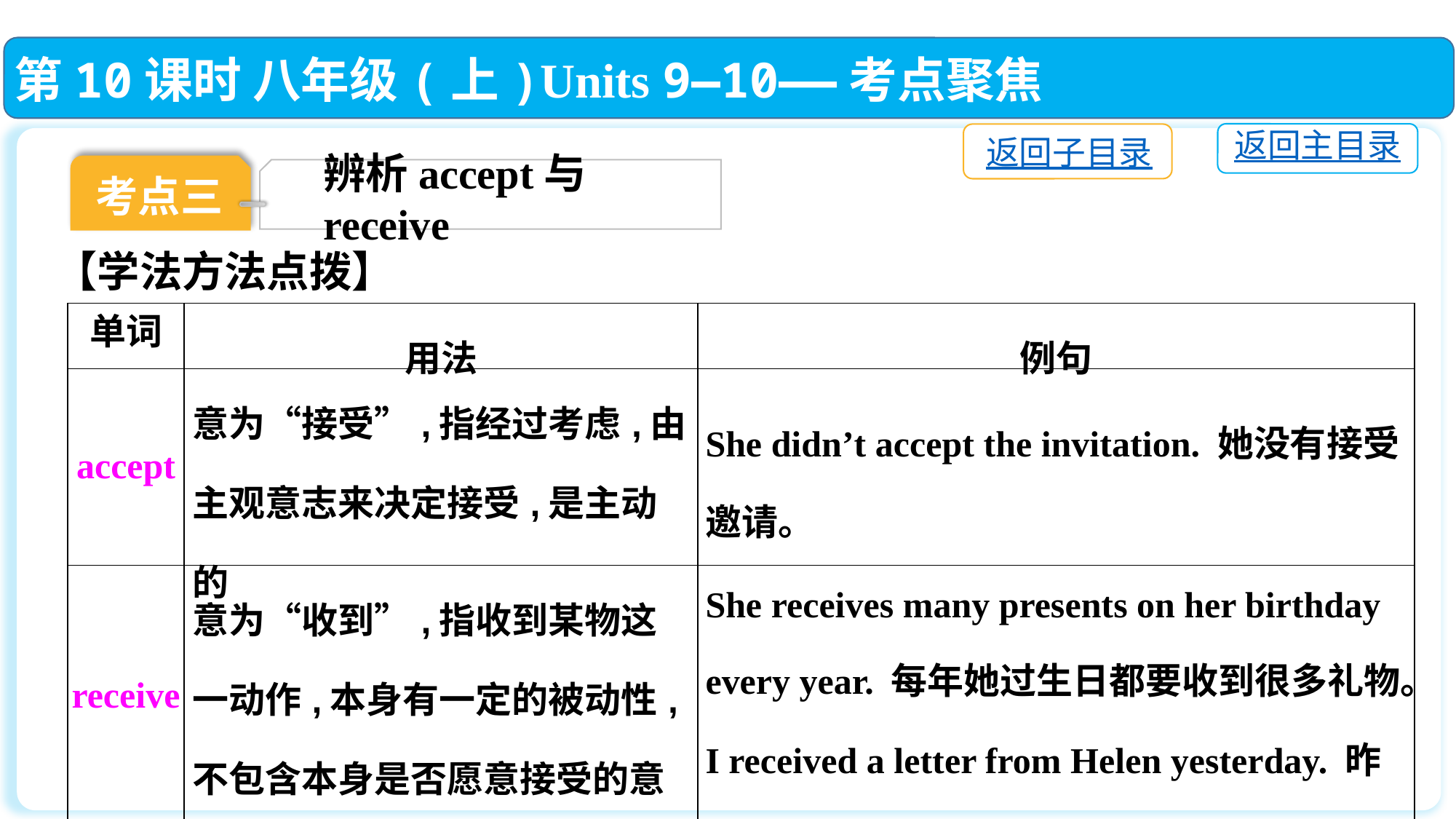

第10课时 八年级(上)Units 9—10——考点聚焦
返回主目录

返回子目录

考点三
辨析accept与receive

【学法方法点拨】
| 单词 | 用法 | 例句 |
| --- | --- | --- |
| accept | 意为“接受”,指经过考虑,由主观意志来决定接受,是主动的 | She didn’t accept the invitation. 她没有接受邀请。 |
| receive | 意为“收到”,指收到某物这一动作,本身有一定的被动性,不包含本身是否愿意接受的意思 | She receives many presents on her birthday every year. 每年她过生日都要收到很多礼物。 I received a letter from Helen yesterday. 昨天,我收到了海伦的来信。 |